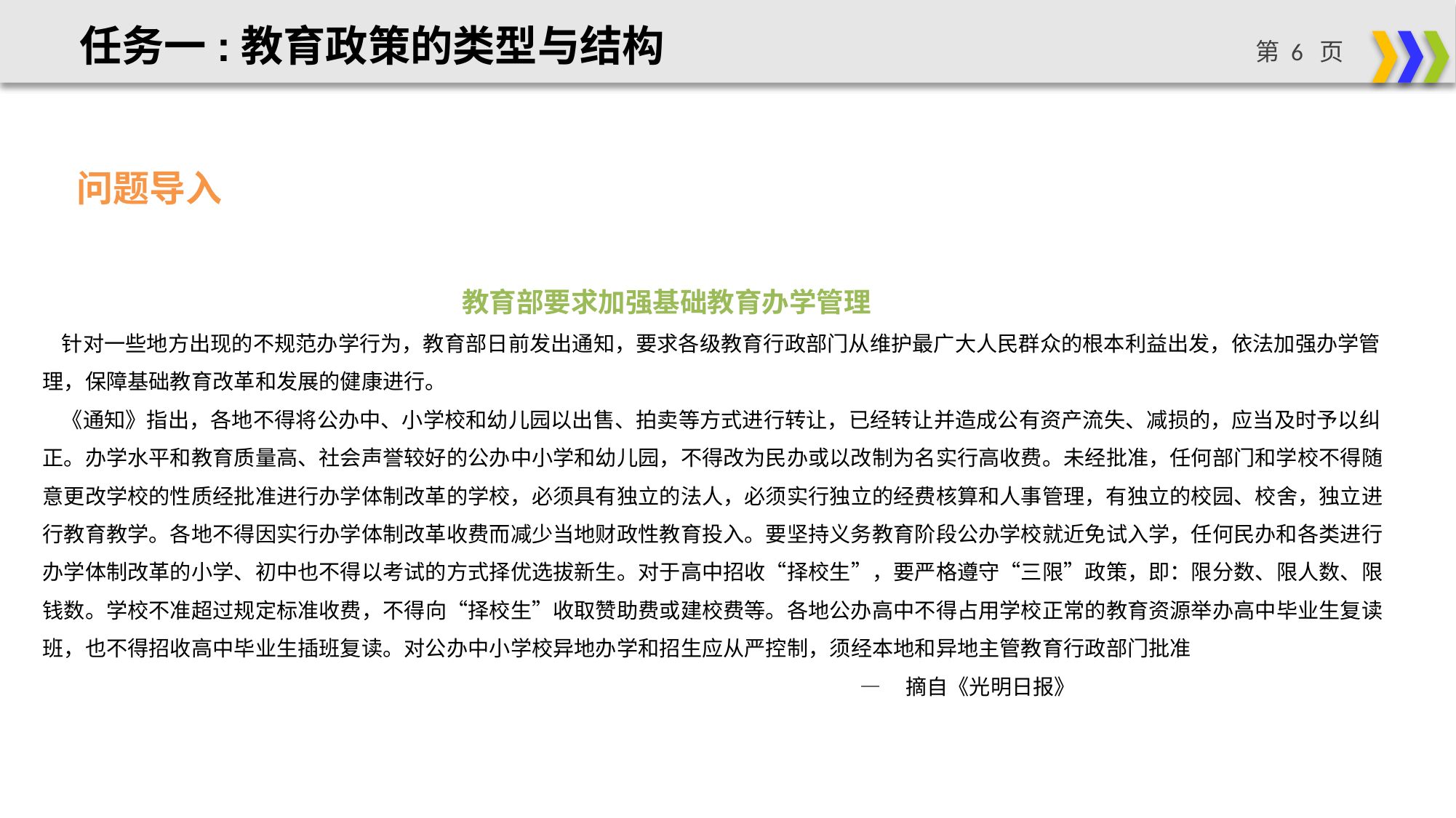

任务一:教育政策的类型与结构
问题导入
                                                                                教育部要求加强基础教育办学管理
   针对一些地方出现的不规范办学行为，教育部日前发出通知，要求各级教育行政部门从维护最广大人民群众的根本利益出发，依法加强办学管理，保障基础教育改革和发展的健康进行。
   《通知》指出，各地不得将公办中、小学校和幼儿园以出售、拍卖等方式进行转让，已经转让并造成公有资产流失、减损的，应当及时予以纠正。办学水平和教育质量高、社会声誉较好的公办中小学和幼儿园，不得改为民办或以改制为名实行高收费。未经批准，任何部门和学校不得随意更改学校的性质经批准进行办学体制改革的学校，必须具有独立的法人，必须实行独立的经费核算和人事管理，有独立的校园、校舍，独立进行教育教学。各地不得因实行办学体制改革收费而减少当地财政性教育投入。要坚持义务教育阶段公办学校就近免试入学，任何民办和各类进行办学体制改革的小学、初中也不得以考试的方式择优选拔新生。对于高中招收“择校生”，要严格遵守“三限”政策，即：限分数、限人数、限钱数。学校不准超过规定标准收费，不得向“择校生”收取赞助费或建校费等。各地公办高中不得占用学校正常的教育资源举办高中毕业生复读班，也不得招收高中毕业生插班复读。对公办中小学校异地办学和招生应从严控制，须经本地和异地主管教育行政部门批准
                                                                                                                                                                             —    摘自《光明日报》